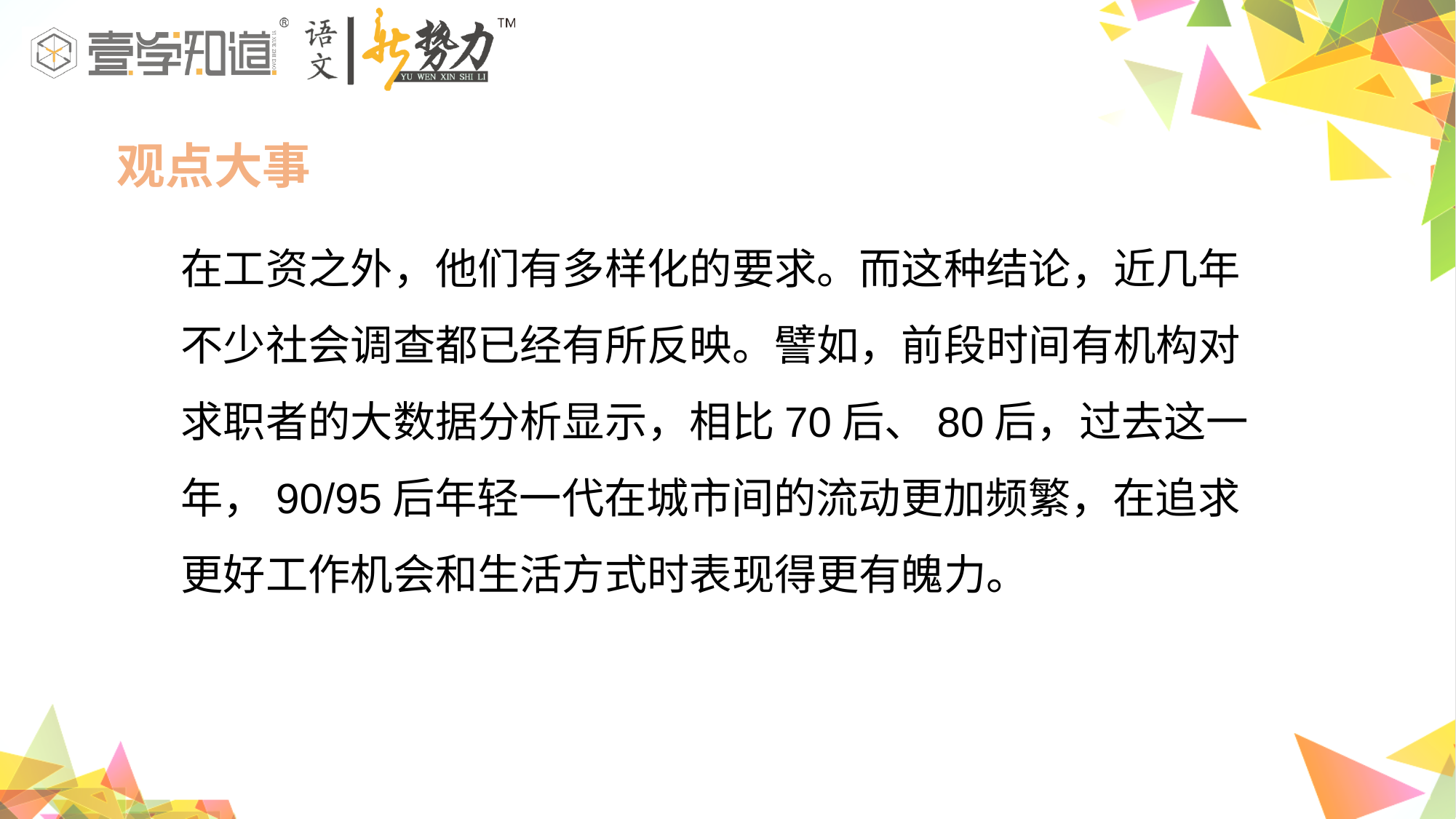

观点大事
在工资之外，他们有多样化的要求。而这种结论，近几年不少社会调查都已经有所反映。譬如，前段时间有机构对求职者的大数据分析显示，相比70后、80后，过去这一年，90/95后年轻一代在城市间的流动更加频繁，在追求更好工作机会和生活方式时表现得更有魄力。